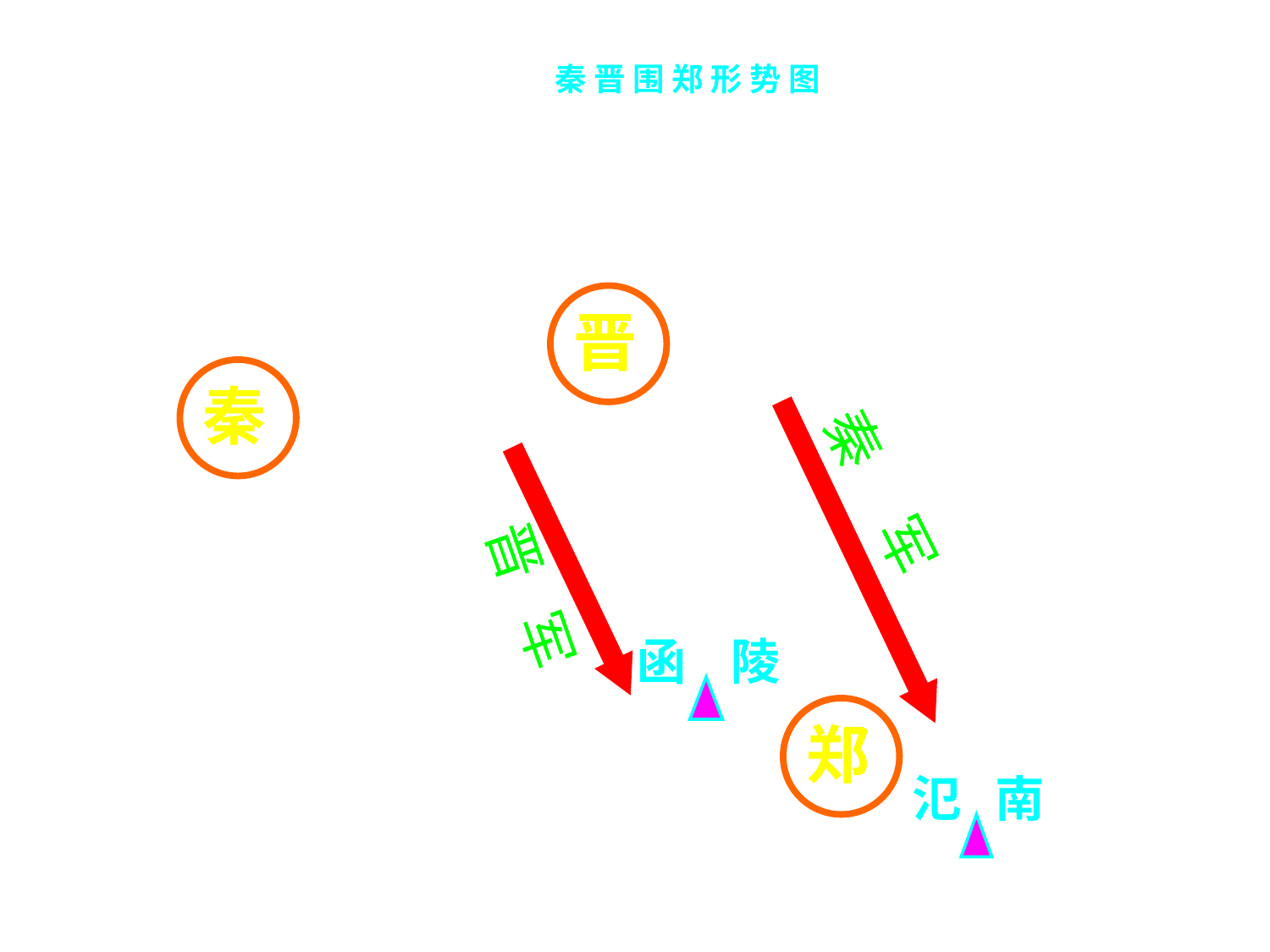

秦 晋 围 郑 形 势 图

晋

秦

秦     军

晋   军
函    陵

郑
氾   南